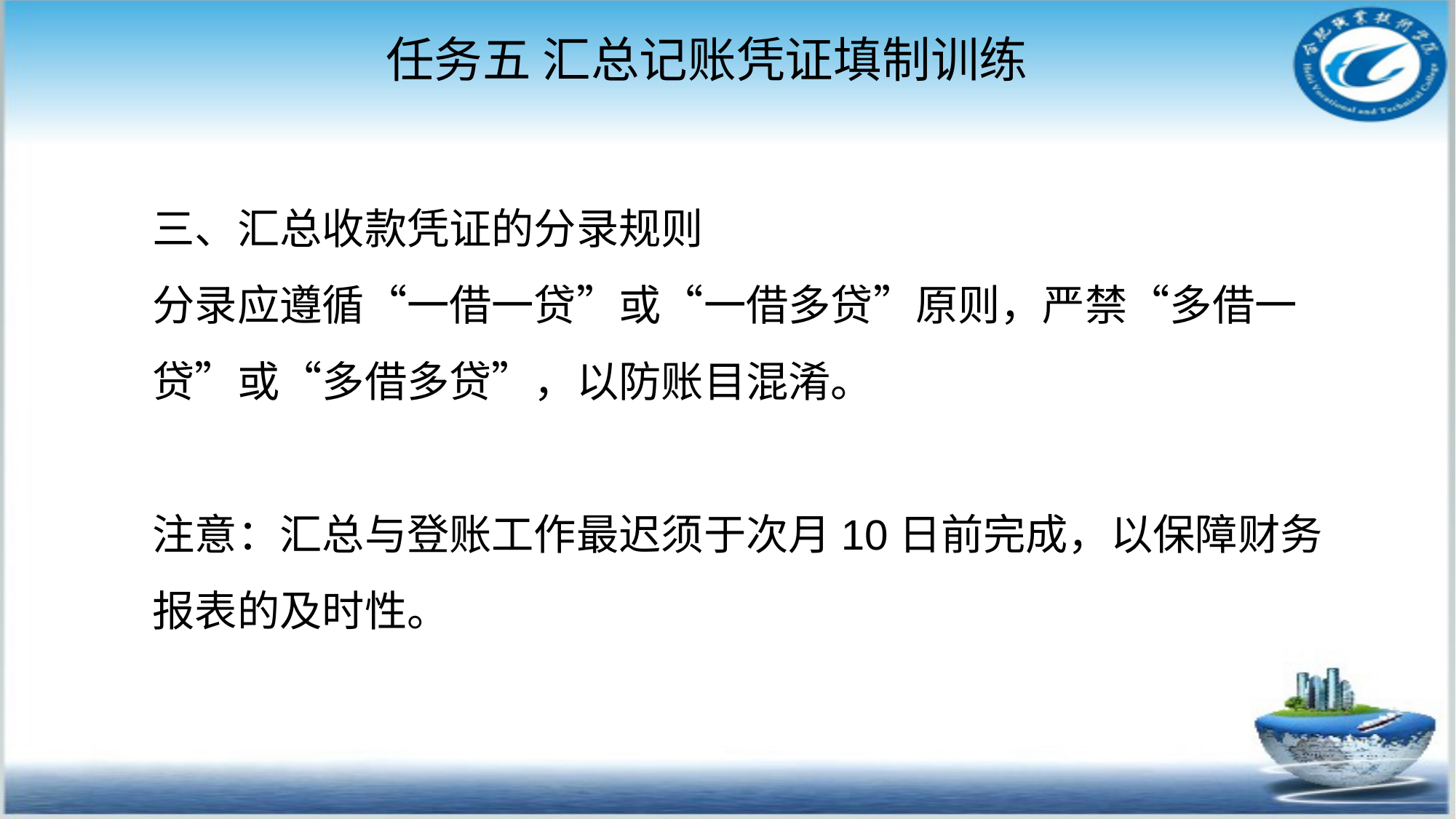

任务五 汇总记账凭证填制训练
三、汇总收款凭证的分录规则
分录应遵循“一借一贷”或“一借多贷”原则，严禁“多借一贷”或“多借多贷”，以防账目混淆。

注意：汇总与登账工作最迟须于次月10日前完成，以保障财务报表的及时性。